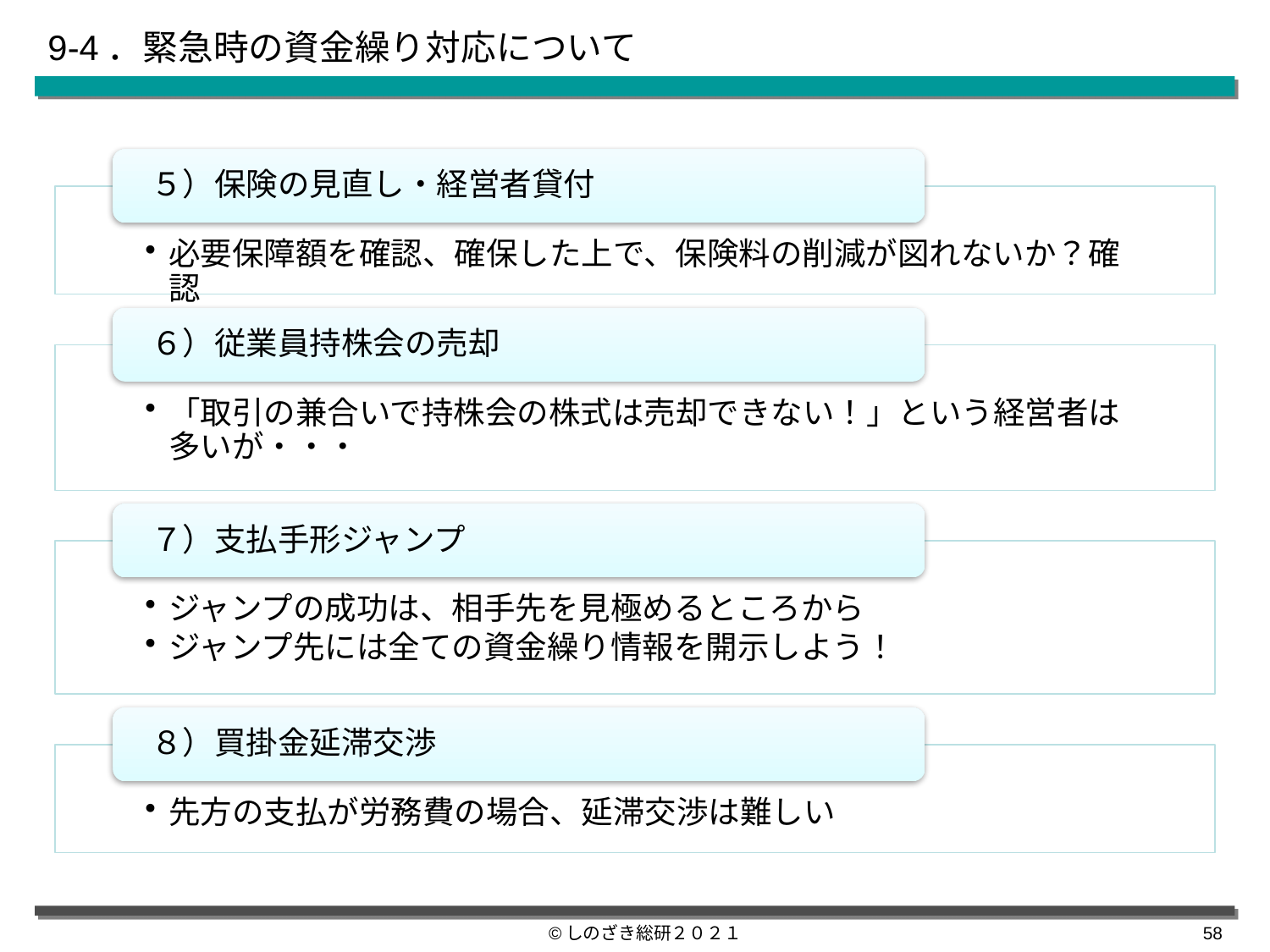

# 9-4．緊急時の資金繰り対応について
必要保障額を確認、確保した上で、保険料の削減が図れないか？確認
５）保険の見直し・経営者貸付
「取引の兼合いで持株会の株式は売却できない！」という経営者は多いが・・・
６）従業員持株会の売却
ジャンプの成功は、相手先を見極めるところから
ジャンプ先には全ての資金繰り情報を開示しよう！
７）支払手形ジャンプ
先方の支払が労務費の場合、延滞交渉は難しい
８）買掛金延滞交渉
©しのざき総研２０２１
58